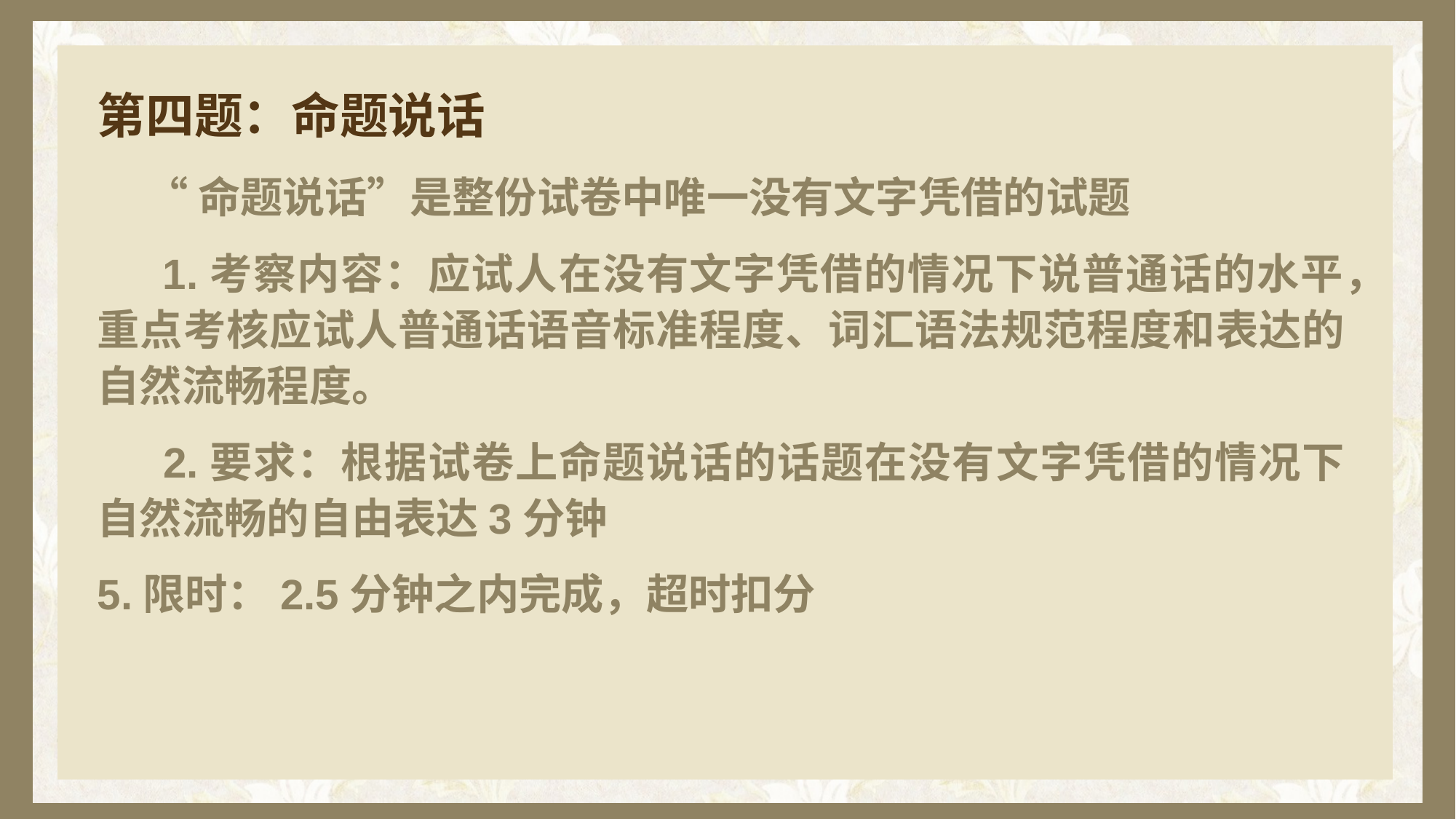

# 第四题：命题说话
     “命题说话”是整份试卷中唯一没有文字凭借的试题
     1.考察内容：应试人在没有文字凭借的情况下说普通话的水平，重点考核应试人普通话语音标准程度、词汇语法规范程度和表达的自然流畅程度。
     2.要求：根据试卷上命题说话的话题在没有文字凭借的情况下自然流畅的自由表达3分钟
5.限时：2.5分钟之内完成，超时扣分